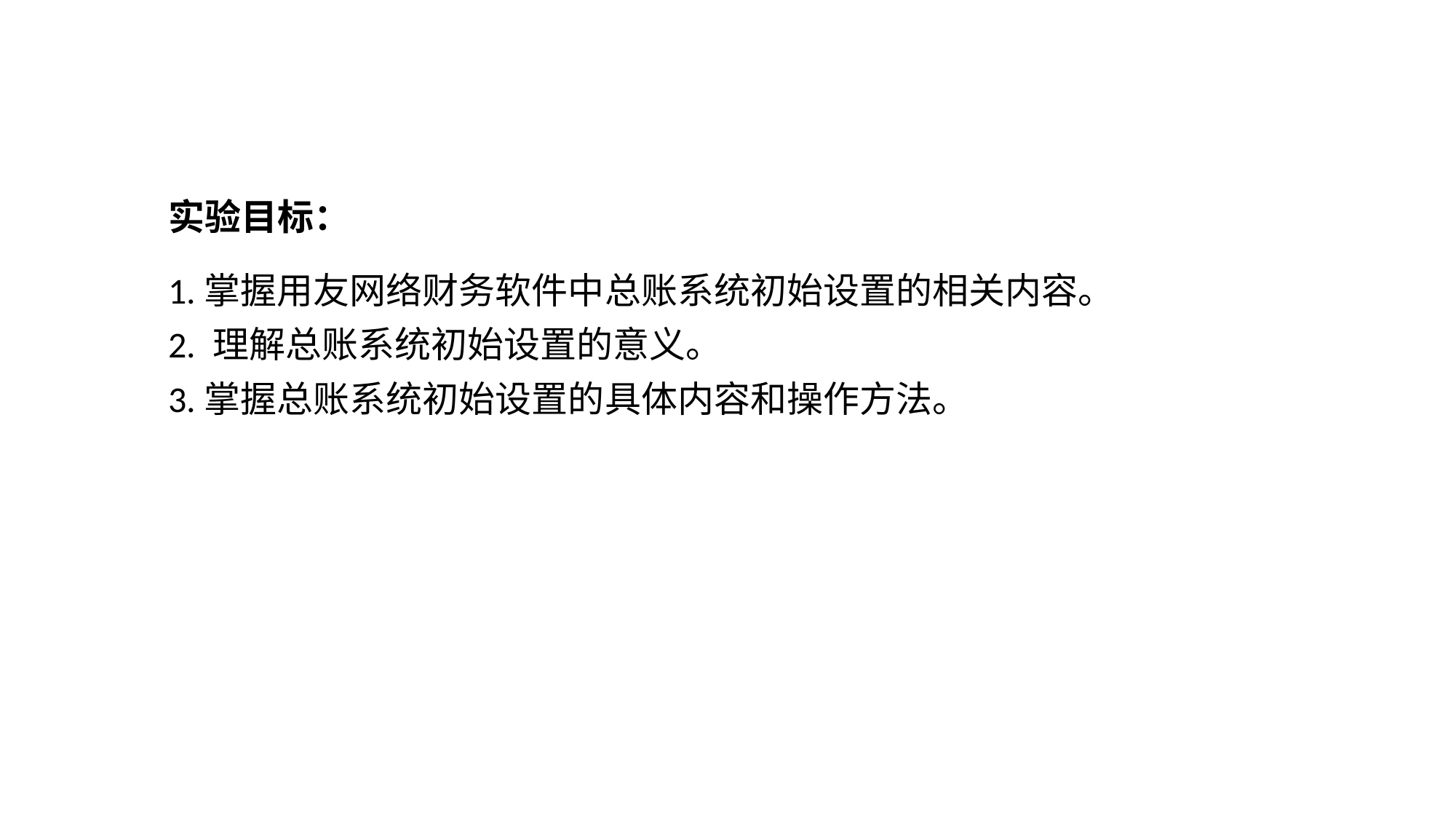

# 实验目标：
1.掌握用友网络财务软件中总账系统初始设置的相关内容。
2. 理解总账系统初始设置的意义。
3.掌握总账系统初始设置的具体内容和操作方法。